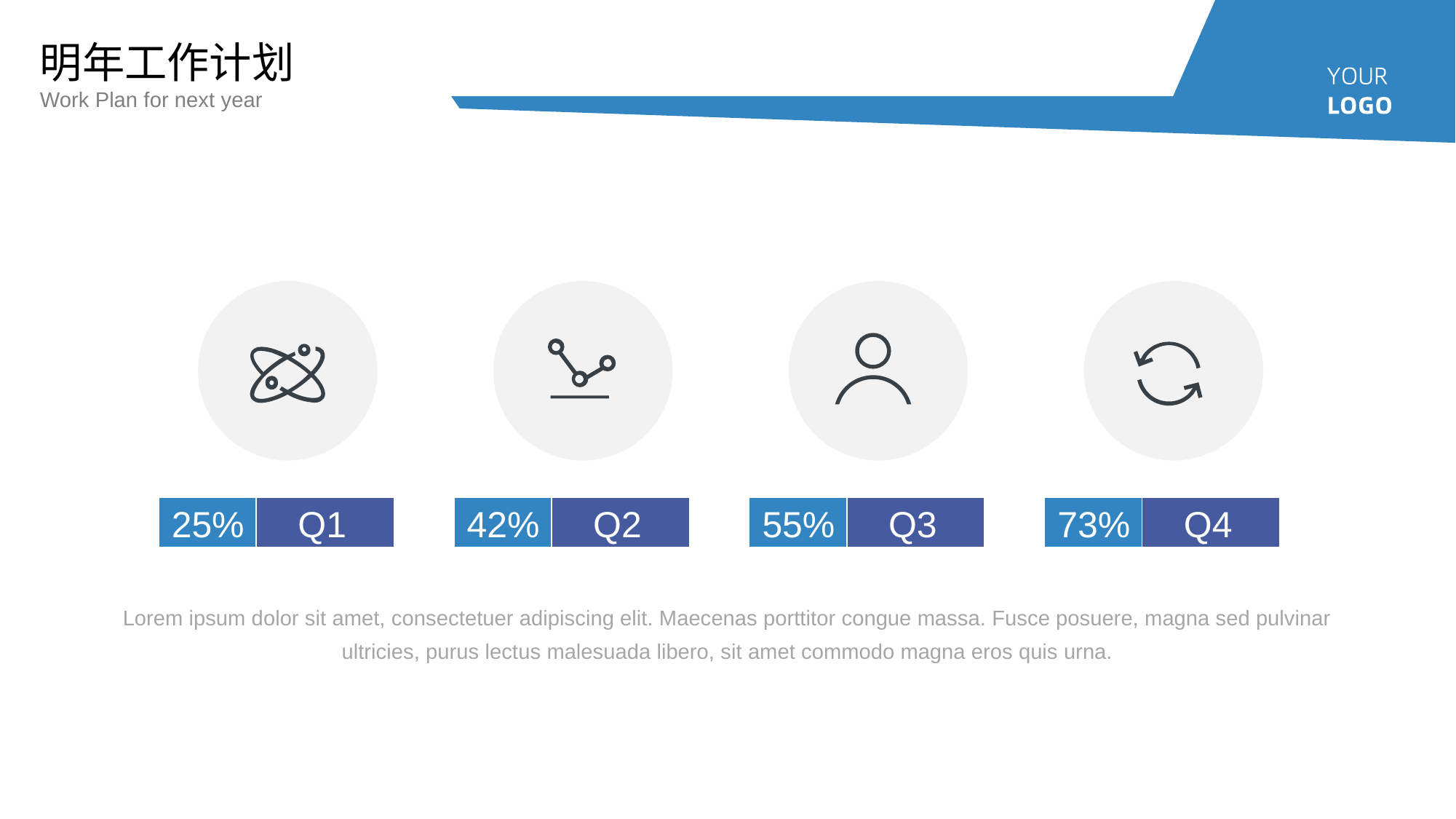

明年工作计划

Work Plan for next year

25%
Q1
42%
Q2
55%
Q3
73%
Q4
Lorem ipsum dolor sit amet, consectetuer adipiscing elit. Maecenas porttitor congue massa. Fusce posuere, magna sed pulvinar ultricies, purus lectus malesuada libero, sit amet commodo magna eros quis urna.